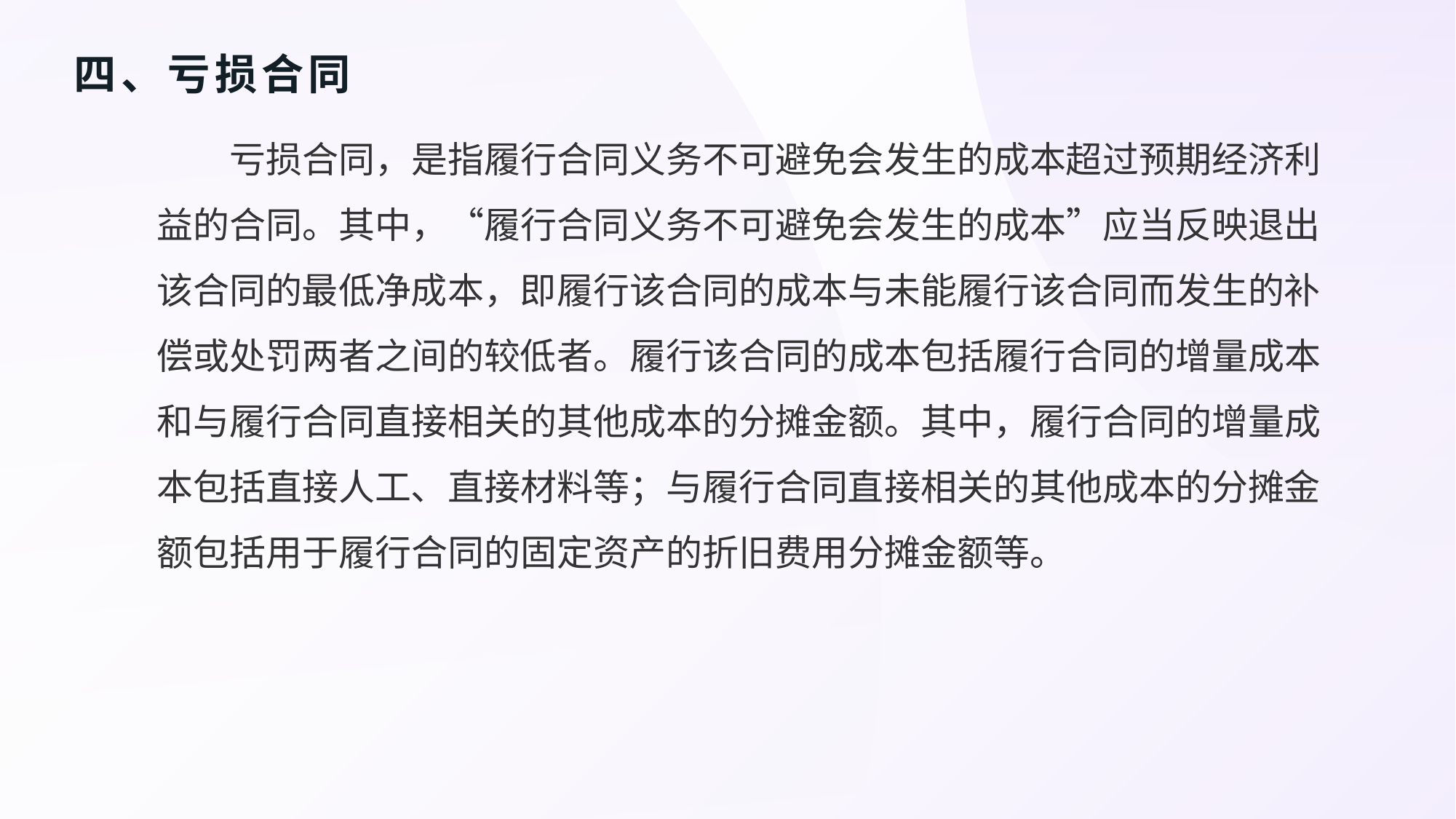

# 四、亏损合同
亏损合同，是指履行合同义务不可避免会发生的成本超过预期经济利益的合同。其中，“履行合同义务不可避免会发生的成本”应当反映退出该合同的最低净成本，即履行该合同的成本与未能履行该合同而发生的补偿或处罚两者之间的较低者。履行该合同的成本包括履行合同的增量成本和与履行合同直接相关的其他成本的分摊金额。其中，履行合同的增量成本包括直接人工、直接材料等；与履行合同直接相关的其他成本的分摊金额包括用于履行合同的固定资产的折旧费用分摊金额等。